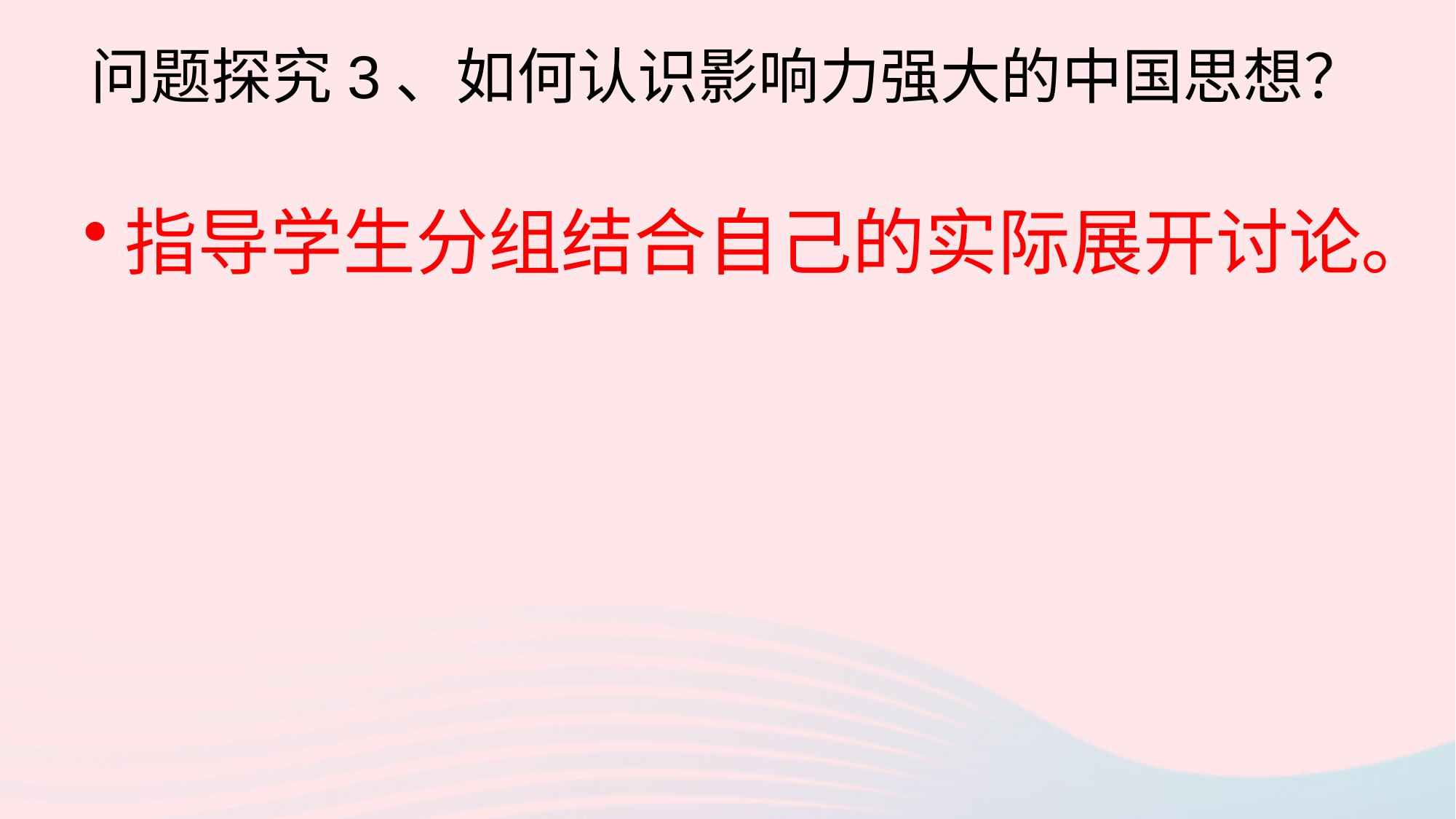

# 问题探究3、如何认识影响力强大的中国思想？
指导学生分组结合自己的实际展开讨论。